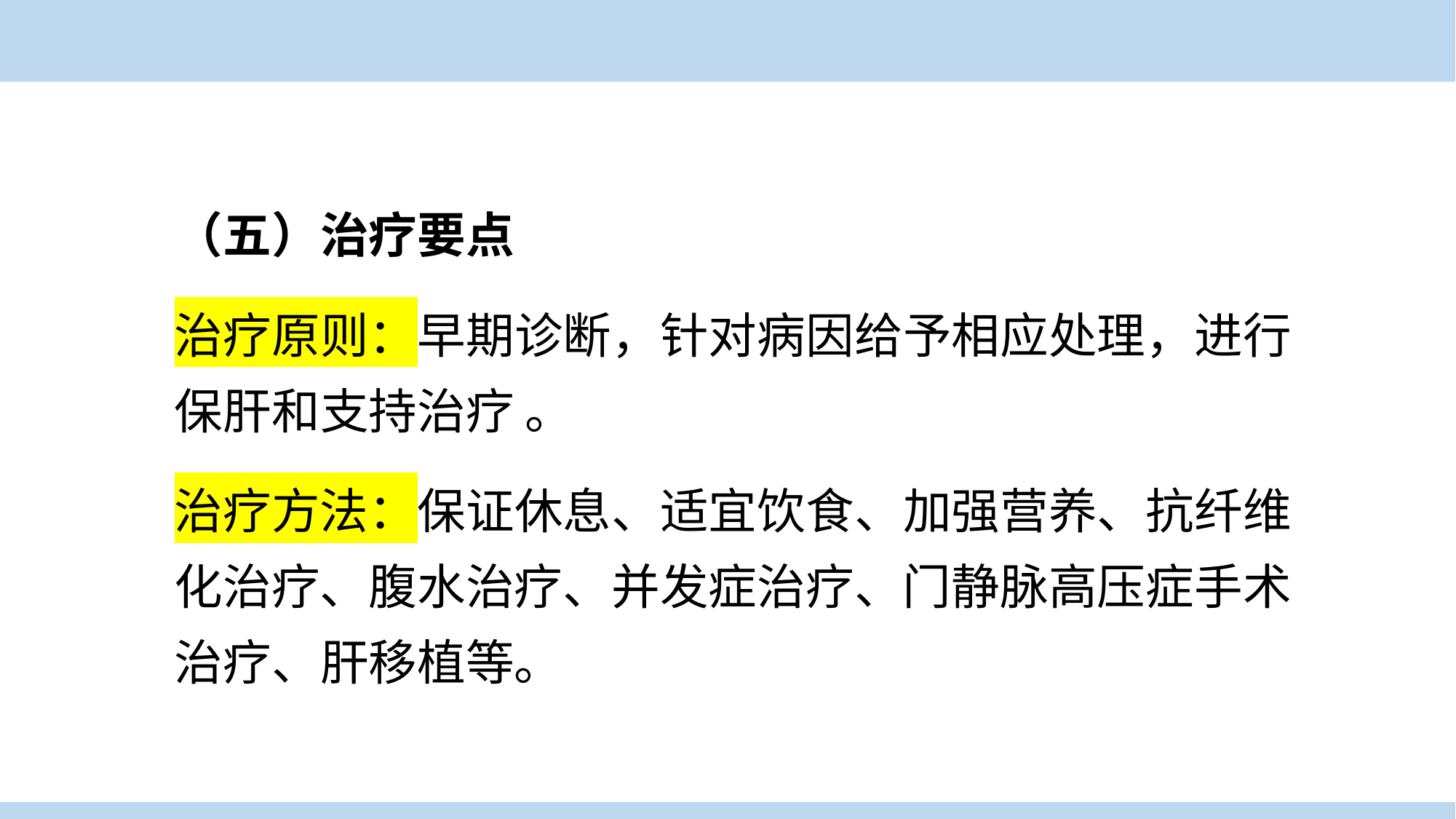

（五）治疗要点
治疗原则：早期诊断，针对病因给予相应处理，进行保肝和支持治疗 。
治疗方法：保证休息、适宜饮食、加强营养、抗纤维化治疗、腹水治疗、并发症治疗、门静脉高压症手术治疗、肝移植等。